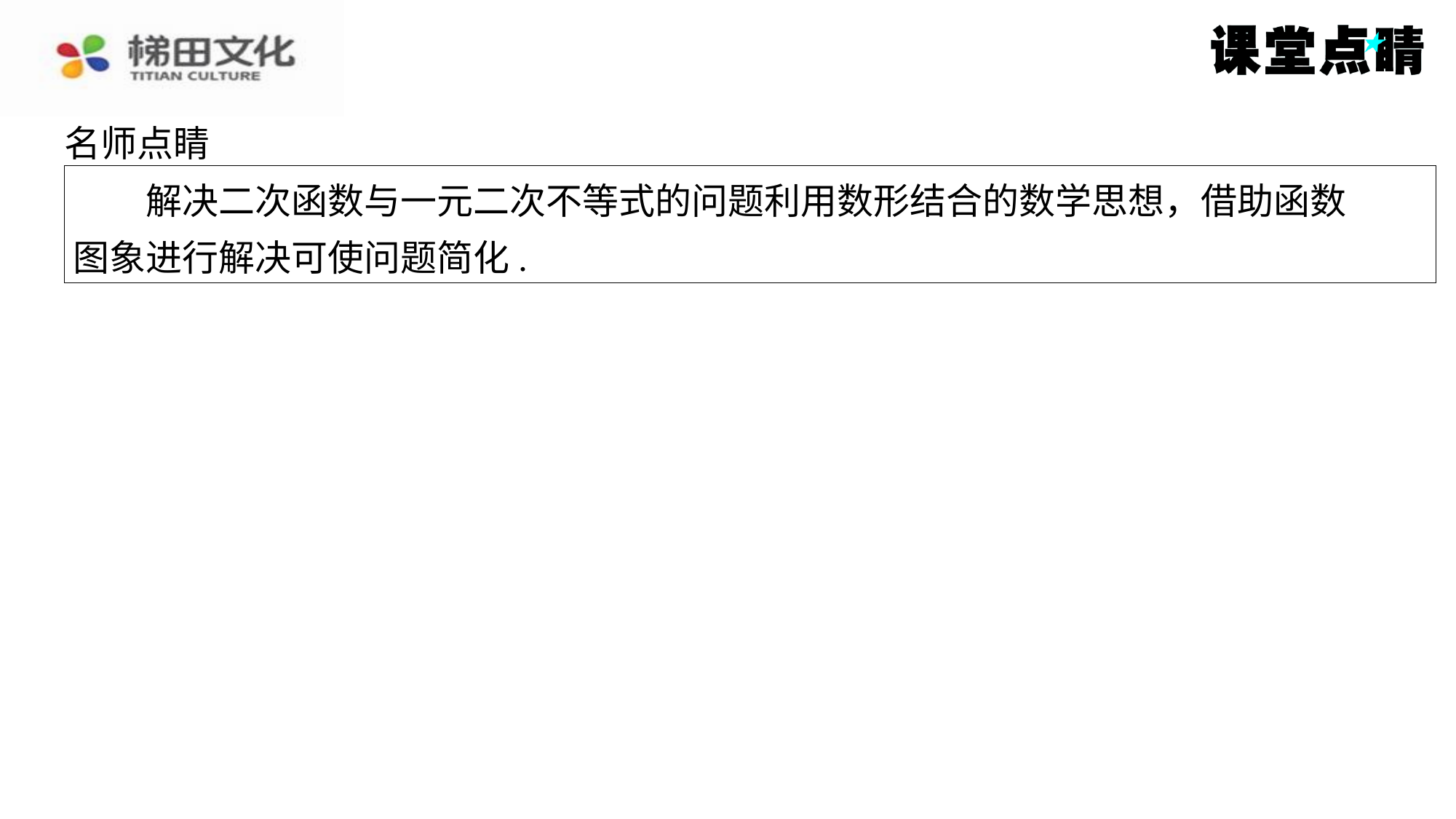

名师点睛
　　解决二次函数与一元二次不等式的问题利用数形结合的数学思想，借助函数
图象进行解决可使问题简化.